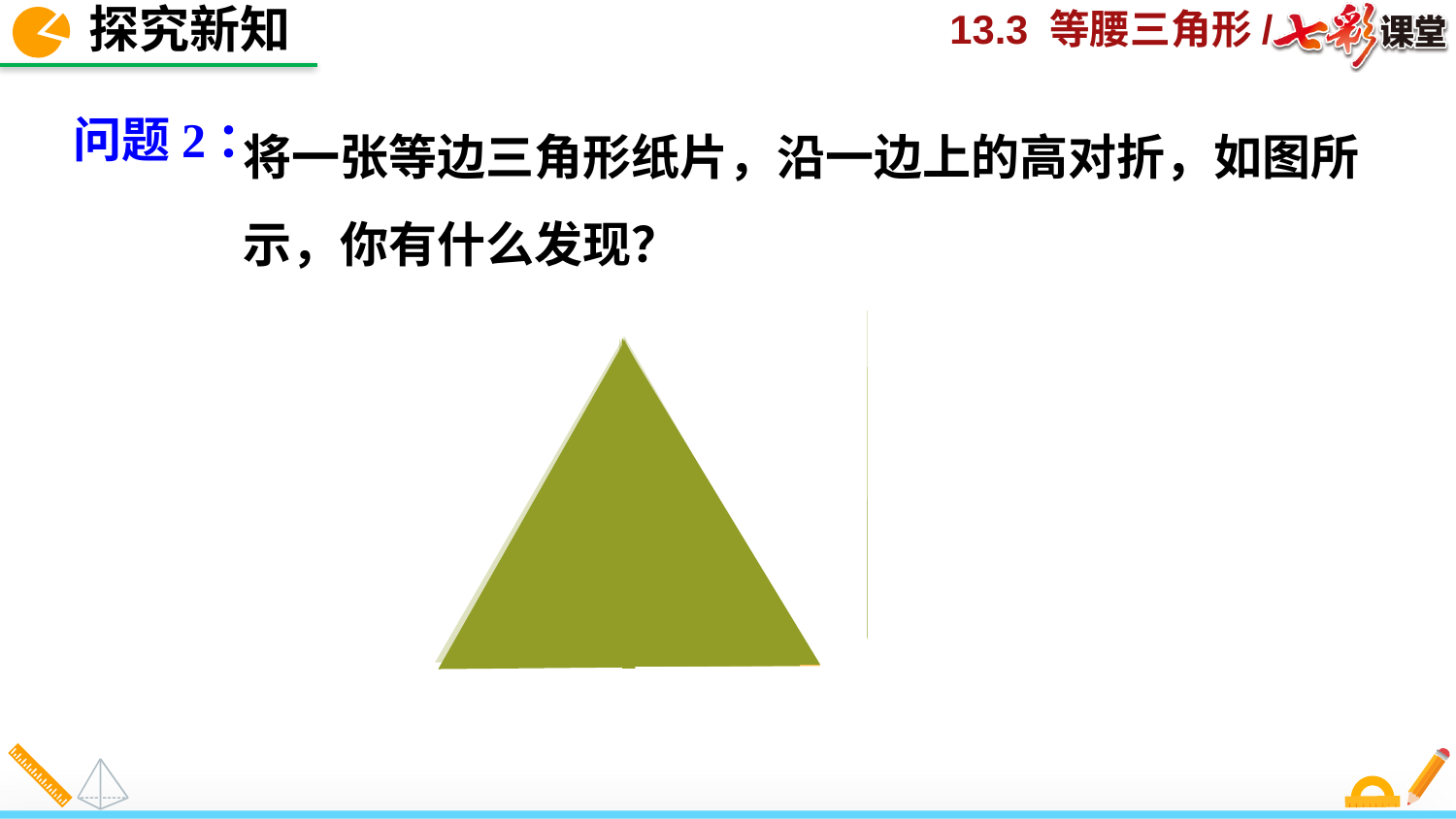

探究新知

将一张等边三角形纸片，沿一边上的高对折，如图所示，你有什么发现？
问题2：